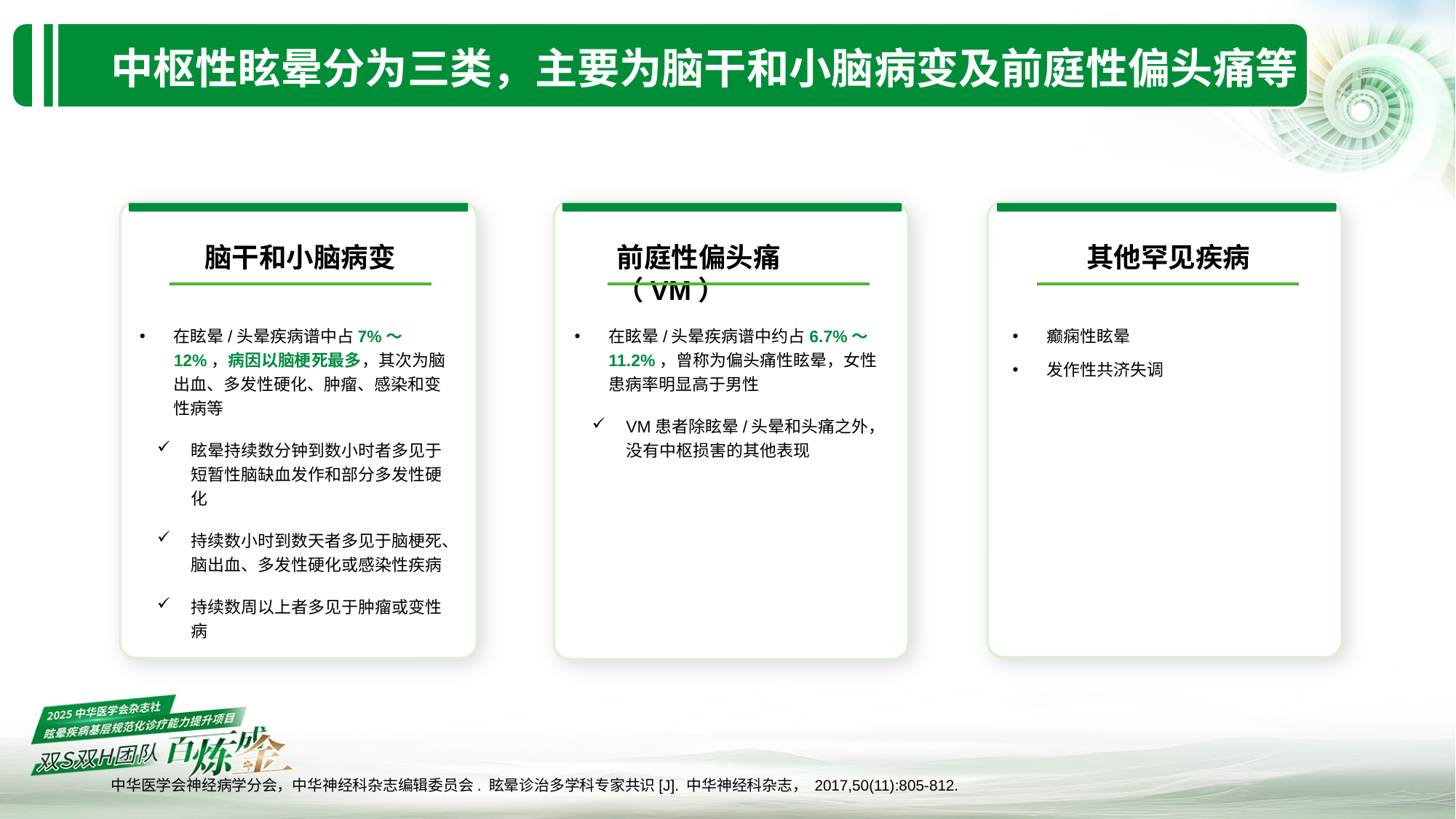

中枢性眩晕分为三类，主要为脑干和小脑病变及前庭性偏头痛等

脑干和小脑病变
前庭性偏头痛（VM）
其他罕见疾病
在眩晕/头晕疾病谱中占7%～12%，病因以脑梗死最多，其次为脑出血、多发性硬化、肿瘤、感染和变性病等
眩晕持续数分钟到数小时者多见于短暂性脑缺血发作和部分多发性硬化
持续数小时到数天者多见于脑梗死、脑出血、多发性硬化或感染性疾病
持续数周以上者多见于肿瘤或变性病
在眩晕/头晕疾病谱中约占6.7%～11.2%，曾称为偏头痛性眩晕，女性患病率明显高于男性
VM患者除眩晕/头晕和头痛之外，没有中枢损害的其他表现
癫痫性眩晕
发作性共济失调
中华医学会神经病学分会，中华神经科杂志编辑委员会. 眩晕诊治多学科专家共识[J]. 中华神经科杂志， 2017,50(11):805-812.